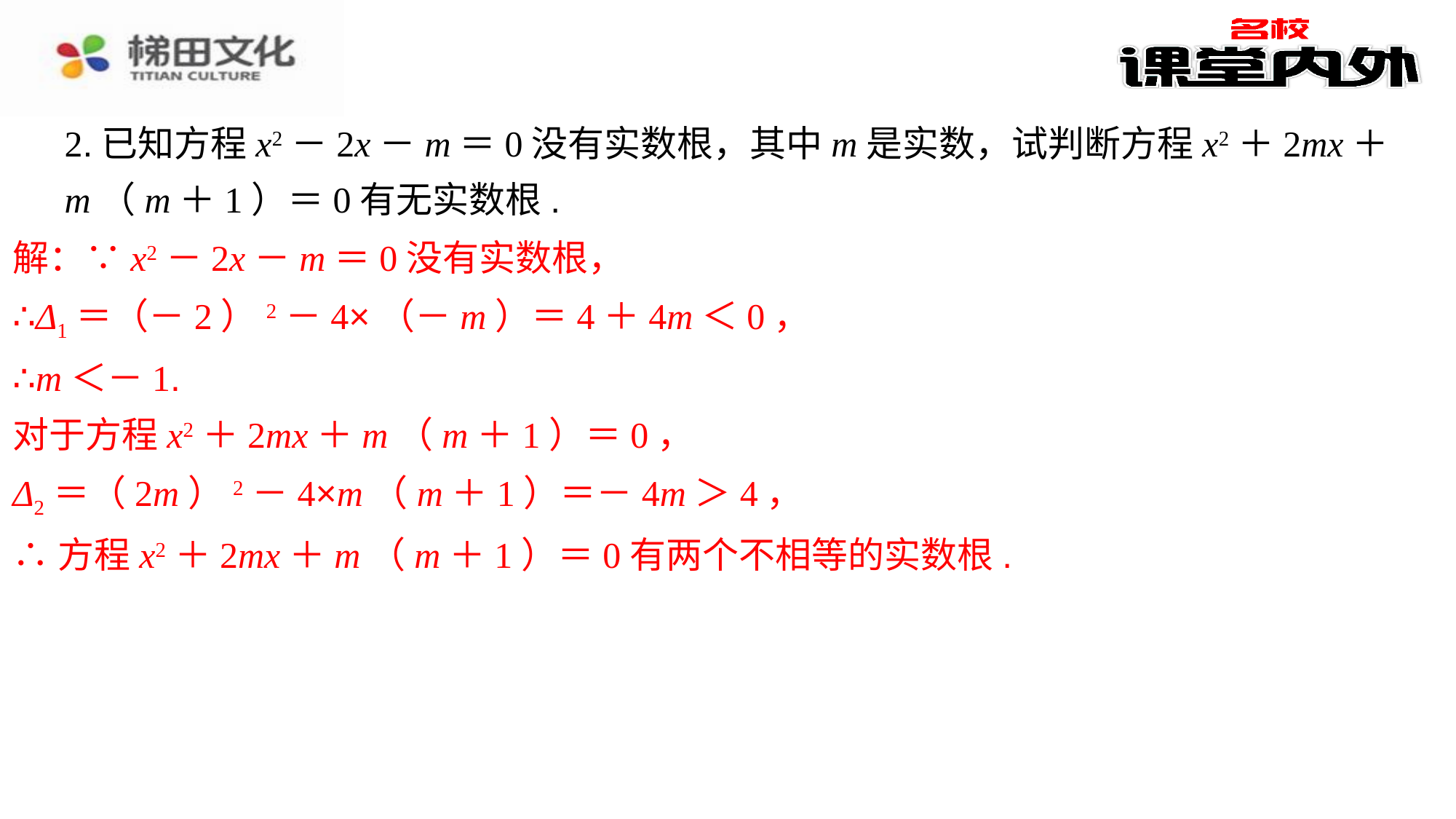

2.已知方程x2－2x－m＝0没有实数根，其中m是实数，试判断方程x2＋2mx＋m（m＋1）＝0有无实数根.
解：∵x2－2x－m＝0没有实数根，
∴Δ1＝（－2）2－4×（－m）＝4＋4m＜0，
∴m＜－1.
对于方程x2＋2mx＋m（m＋1）＝0，
Δ2＝（2m）2－4×m（m＋1）＝－4m＞4，
∴方程x2＋2mx＋m（m＋1）＝0有两个不相等的实数根.